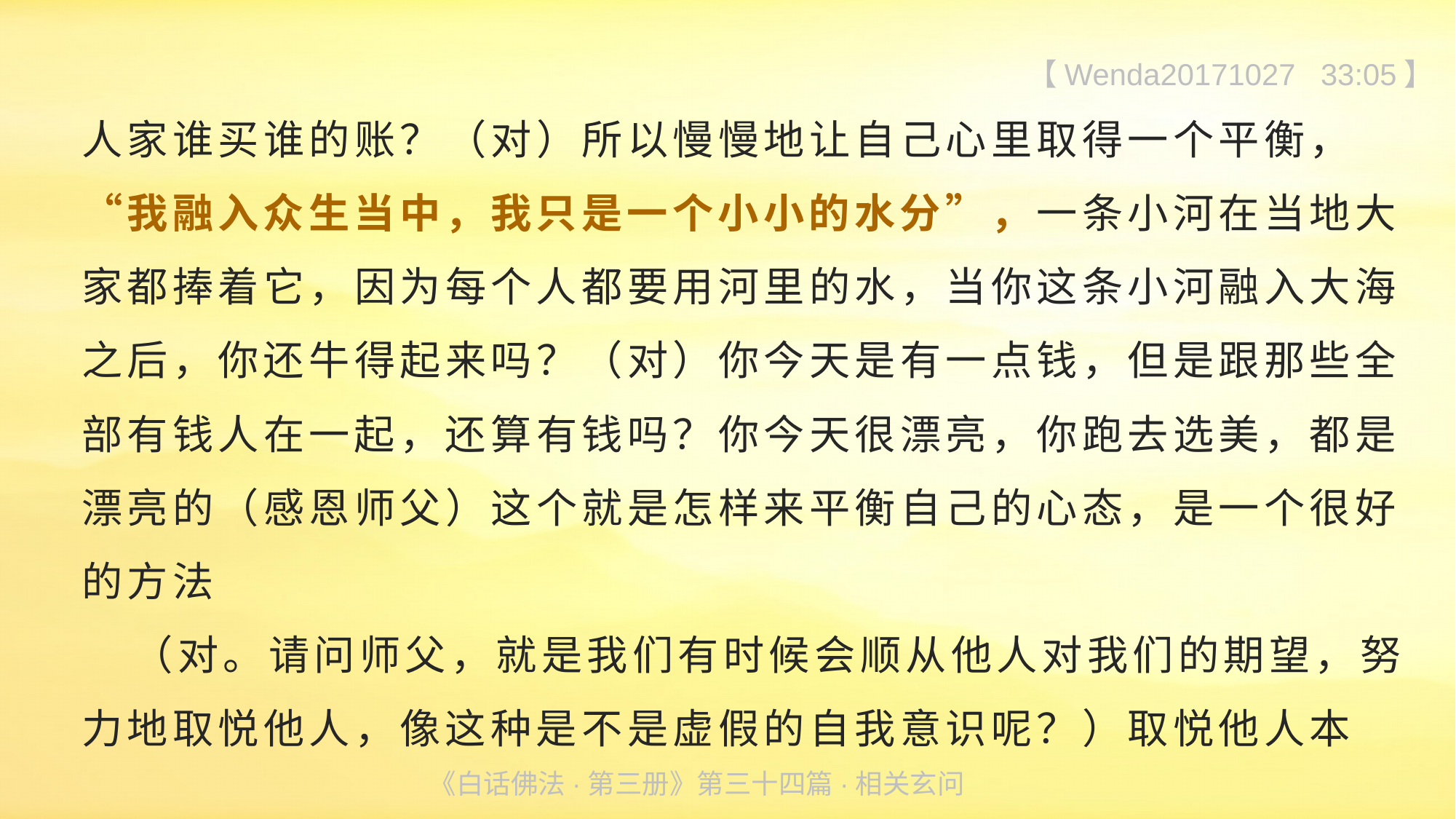

【Wenda20171027   33:05】
人家谁买谁的账？（对）所以慢慢地让自己心里取得一个平衡，“我融入众生当中，我只是一个小小的水分”，一条小河在当地大家都捧着它，因为每个人都要用河里的水，当你这条小河融入大海之后，你还牛得起来吗？（对）你今天是有一点钱，但是跟那些全部有钱人在一起，还算有钱吗？你今天很漂亮，你跑去选美，都是漂亮的（感恩师父）这个就是怎样来平衡自己的心态，是一个很好的方法
   （对。请问师父，就是我们有时候会顺从他人对我们的期望，努力地取悦他人，像这种是不是虚假的自我意识呢？）取悦他人本
《白话佛法·第三册》第三十四篇·相关玄问